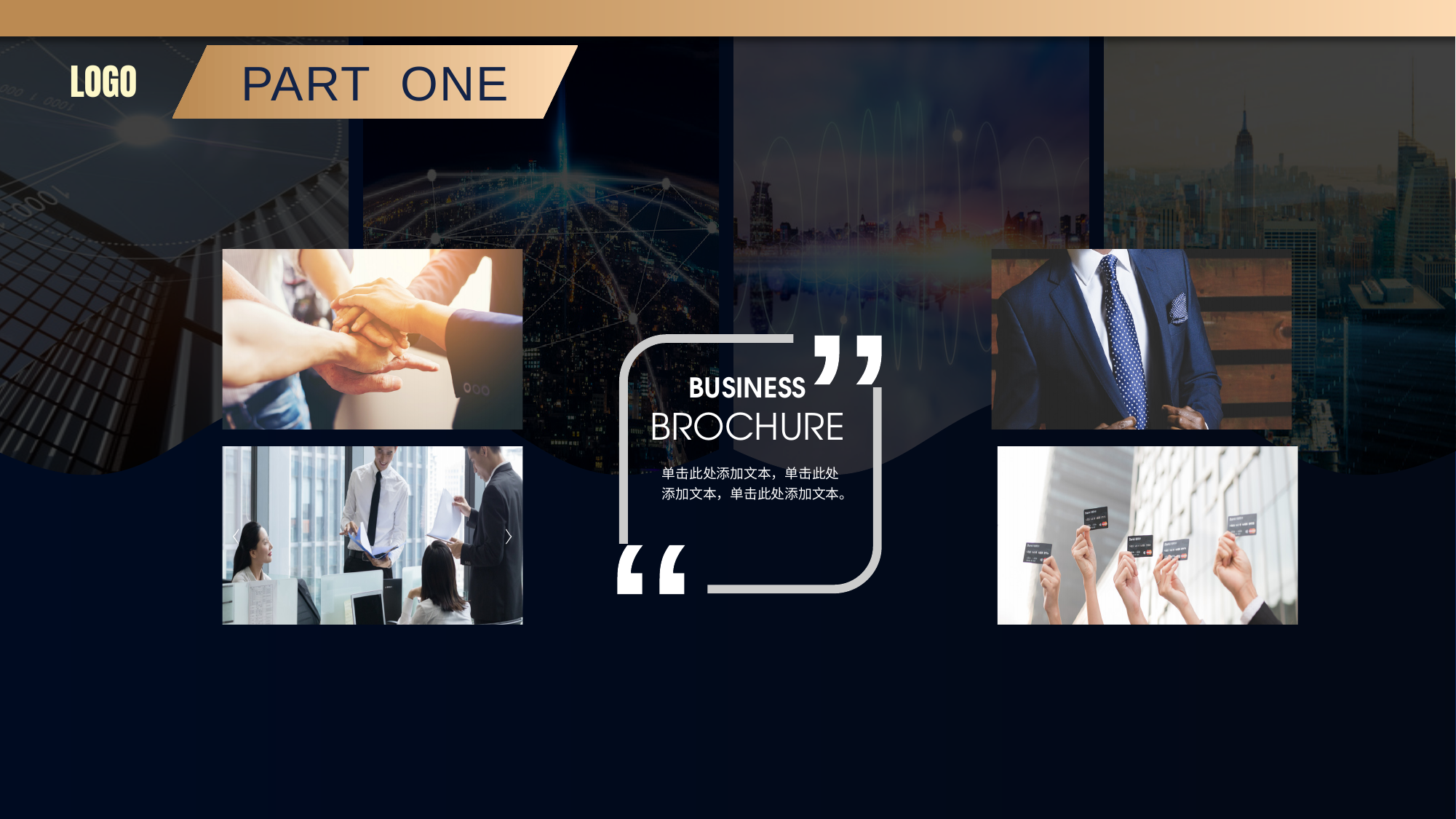

PART  ONE
LOGO

“

“
BUSINESS
BROCHURE
单击此处添加文本，单击此处添加文本，单击此处添加文本。